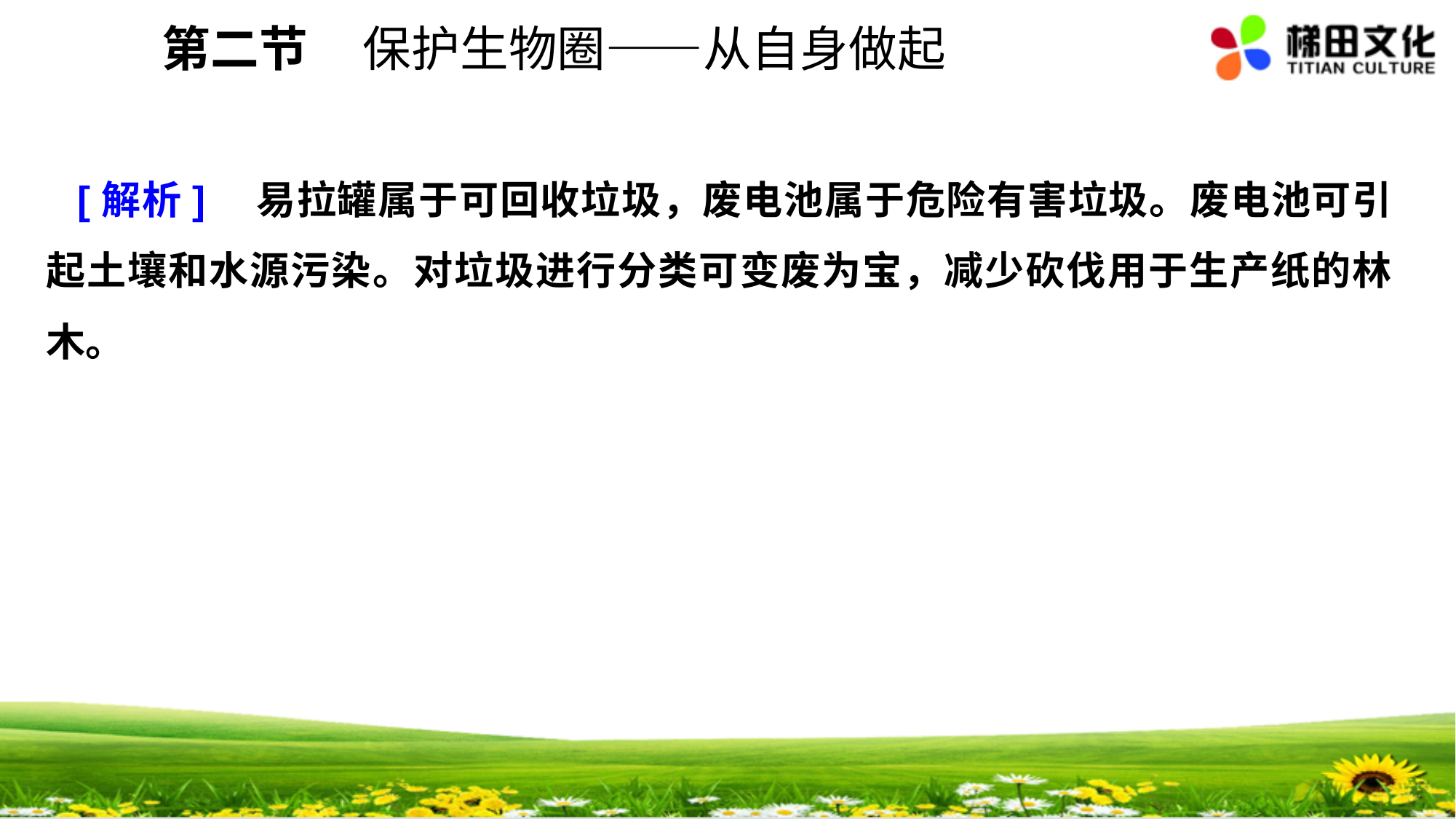

第二节     保护生物圈——从自身做起
[解析]　易拉罐属于可回收垃圾，废电池属于危险有害垃圾。废电池可引起土壤和水源污染。对垃圾进行分类可变废为宝，减少砍伐用于生产纸的林木。